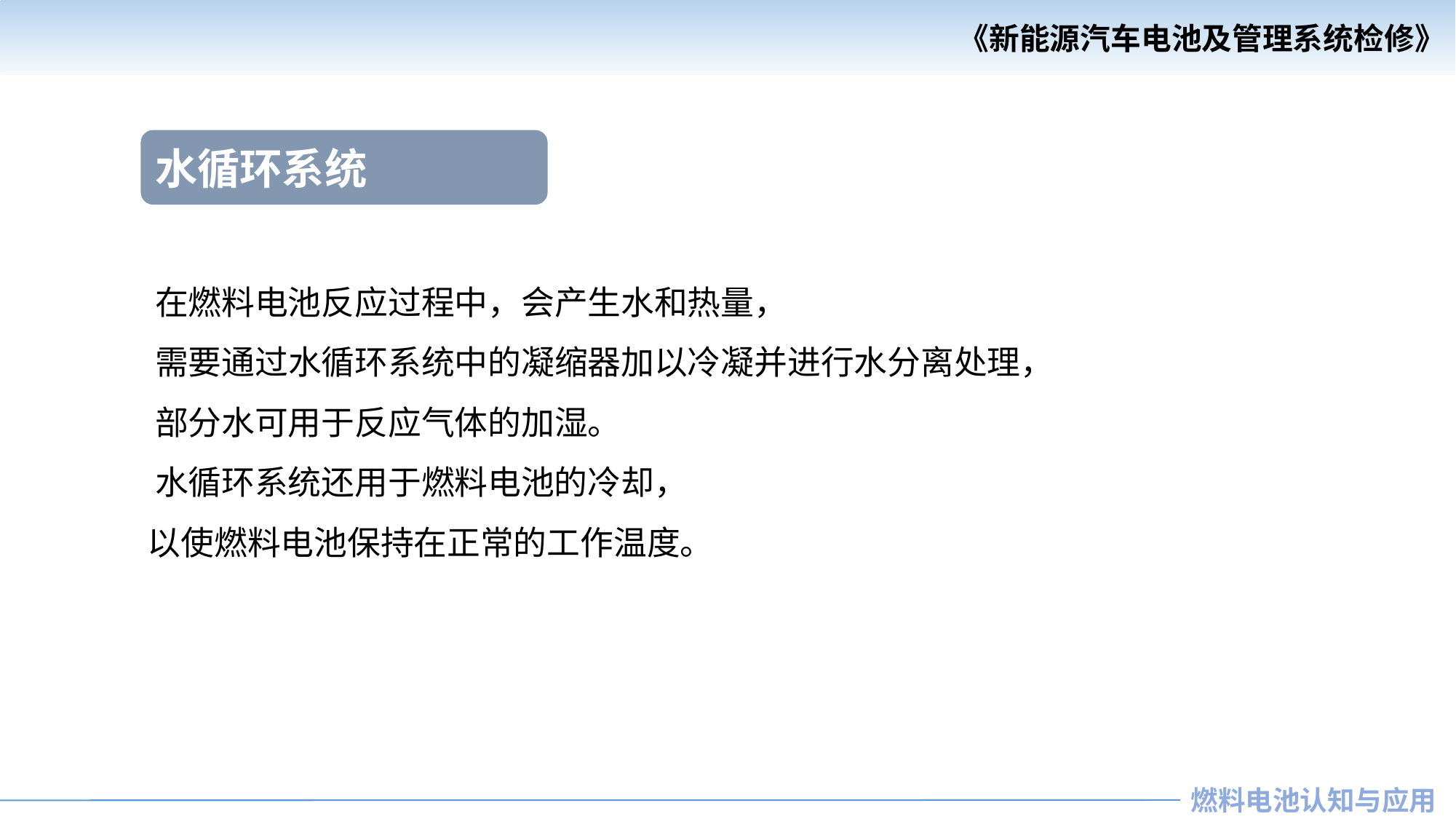

水循环系统
  在燃料电池反应过程中，会产生水和热量，
  需要通过水循环系统中的凝缩器加以冷凝并进行水分离处理，
  部分水可用于反应气体的加湿。
  水循环系统还用于燃料电池的冷却，
 以使燃料电池保持在正常的工作温度。